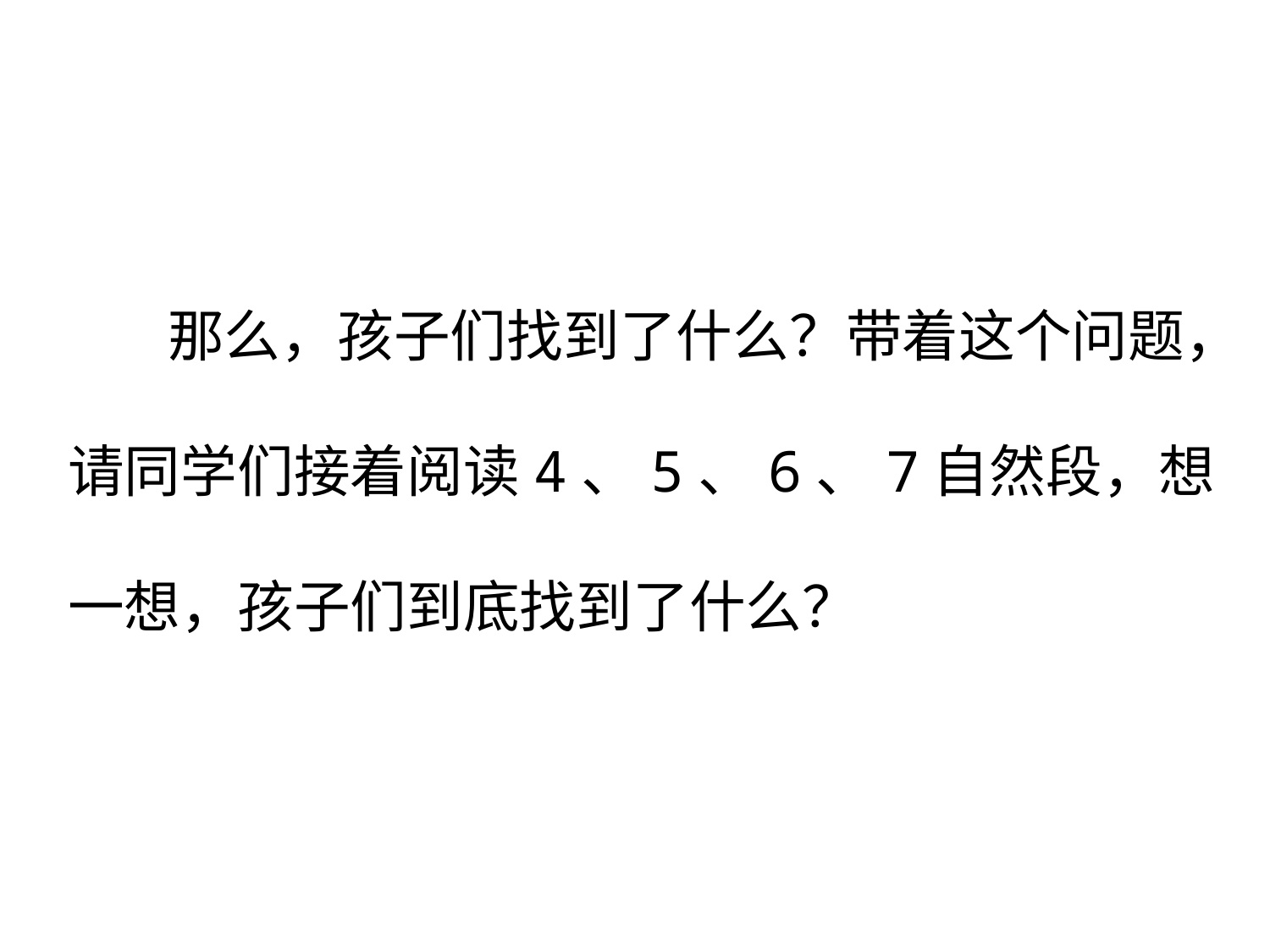

那么，孩子们找到了什么？带着这个问题，请同学们接着阅读4、5、6、7自然段，想一想，孩子们到底找到了什么？